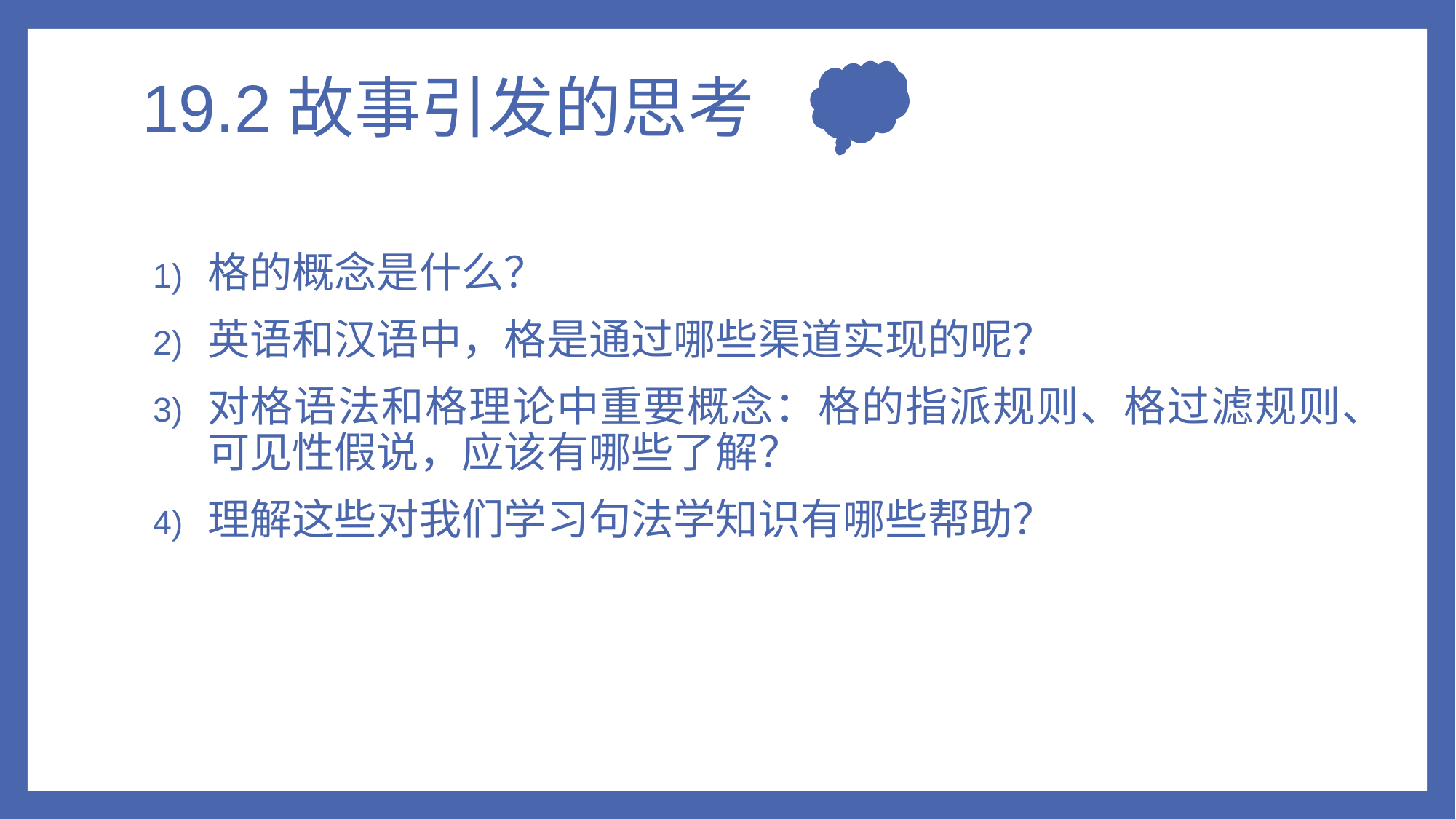

# 19.2故事引发的思考

格的概念是什么？
英语和汉语中，格是通过哪些渠道实现的呢？
对格语法和格理论中重要概念：格的指派规则、格过滤规则、可见性假说，应该有哪些了解？
理解这些对我们学习句法学知识有哪些帮助？